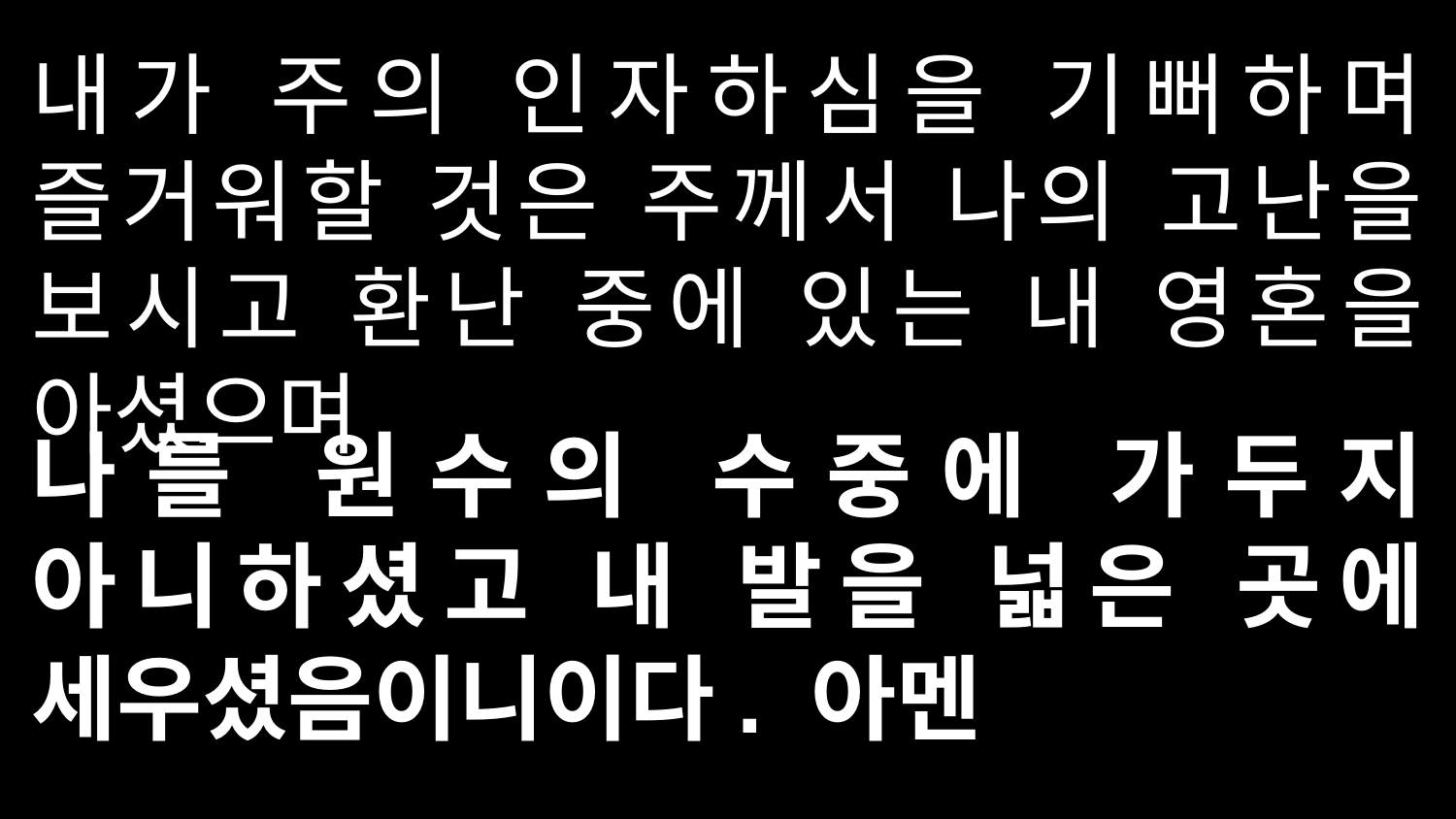

내가 주의 인자하심을 기뻐하며 즐거워할 것은 주께서 나의 고난을 보시고 환난 중에 있는 내 영혼을 아셨으며
나를 원수의 수중에 가두지 아니하셨고 내 발을 넓은 곳에 세우셨음이니이다. 아멘